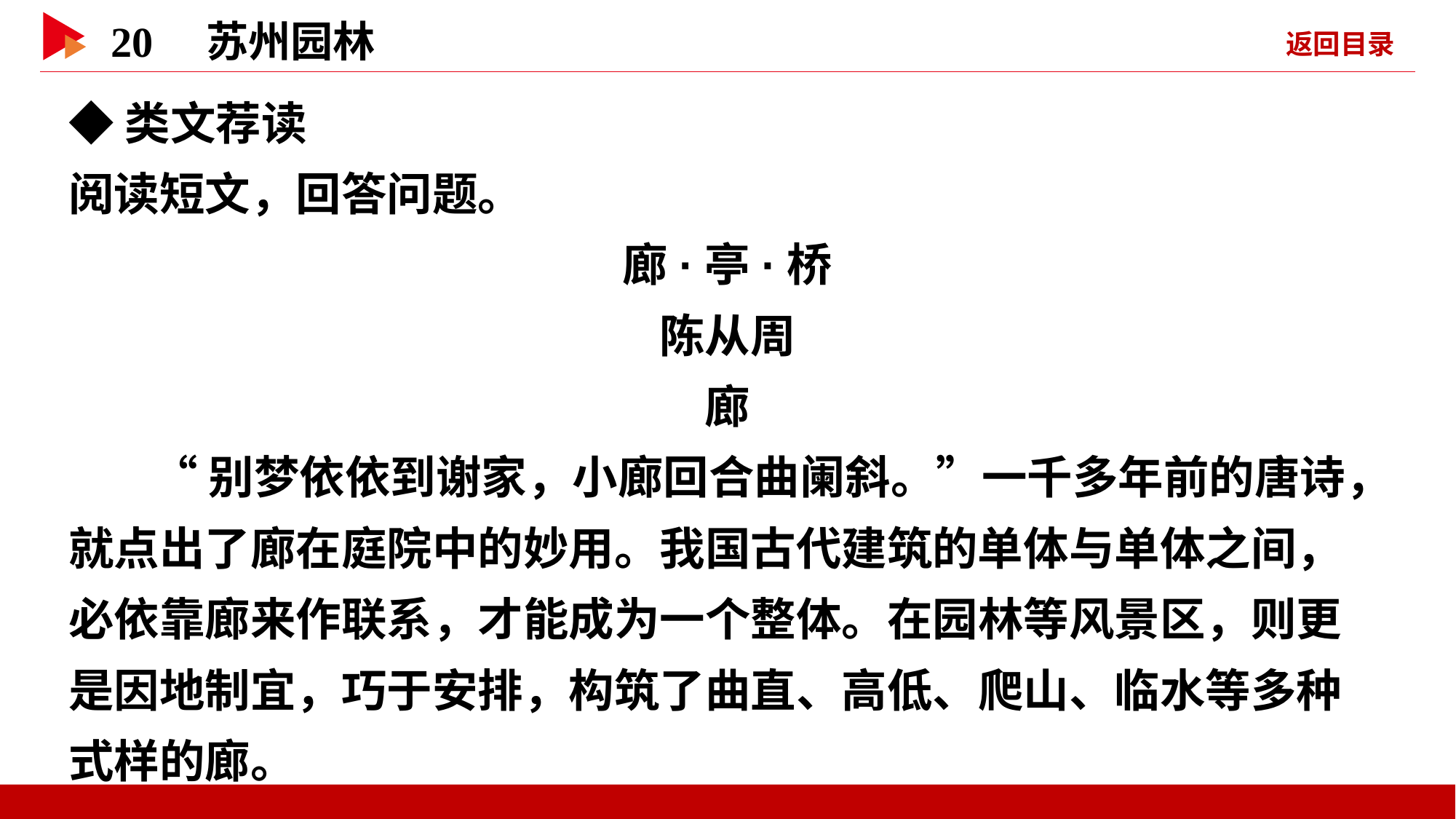

◆类文荐读
阅读短文，回答问题。
廊·亭·桥
陈从周
廊
“别梦依依到谢家，小廊回合曲阑斜。”一千多年前的唐诗，就点出了廊在庭院中的妙用。我国古代建筑的单体与单体之间，必依靠廊来作联系，才能成为一个整体。在园林等风景区，则更是因地制宜，巧于安排，构筑了曲直、高低、爬山、临水等多种式样的廊。